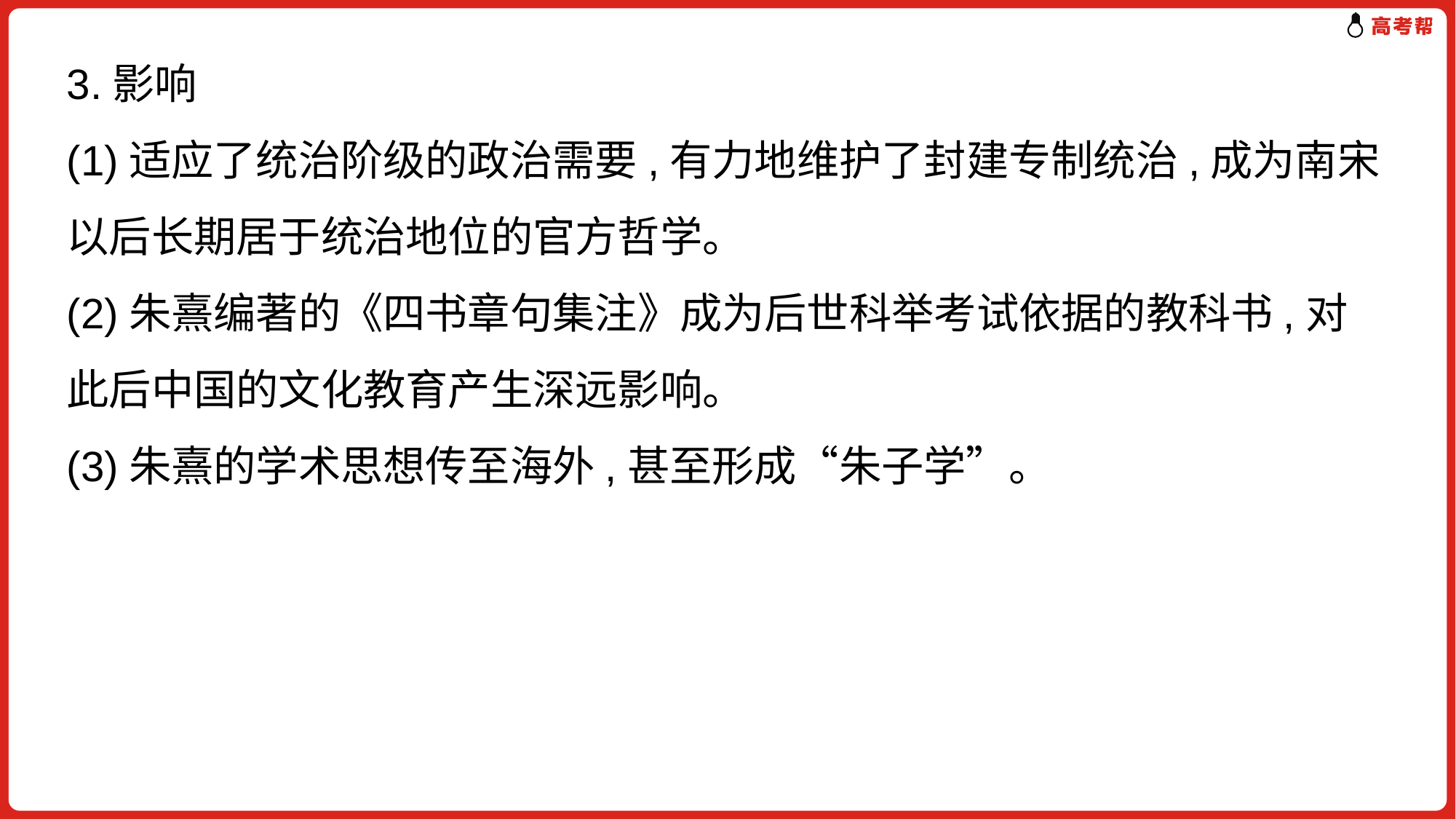

3.影响
(1)适应了统治阶级的政治需要,有力地维护了封建专制统治,成为南宋以后长期居于统治地位的官方哲学。
(2)朱熹编著的《四书章句集注》成为后世科举考试依据的教科书,对此后中国的文化教育产生深远影响。
(3)朱熹的学术思想传至海外,甚至形成“朱子学”。